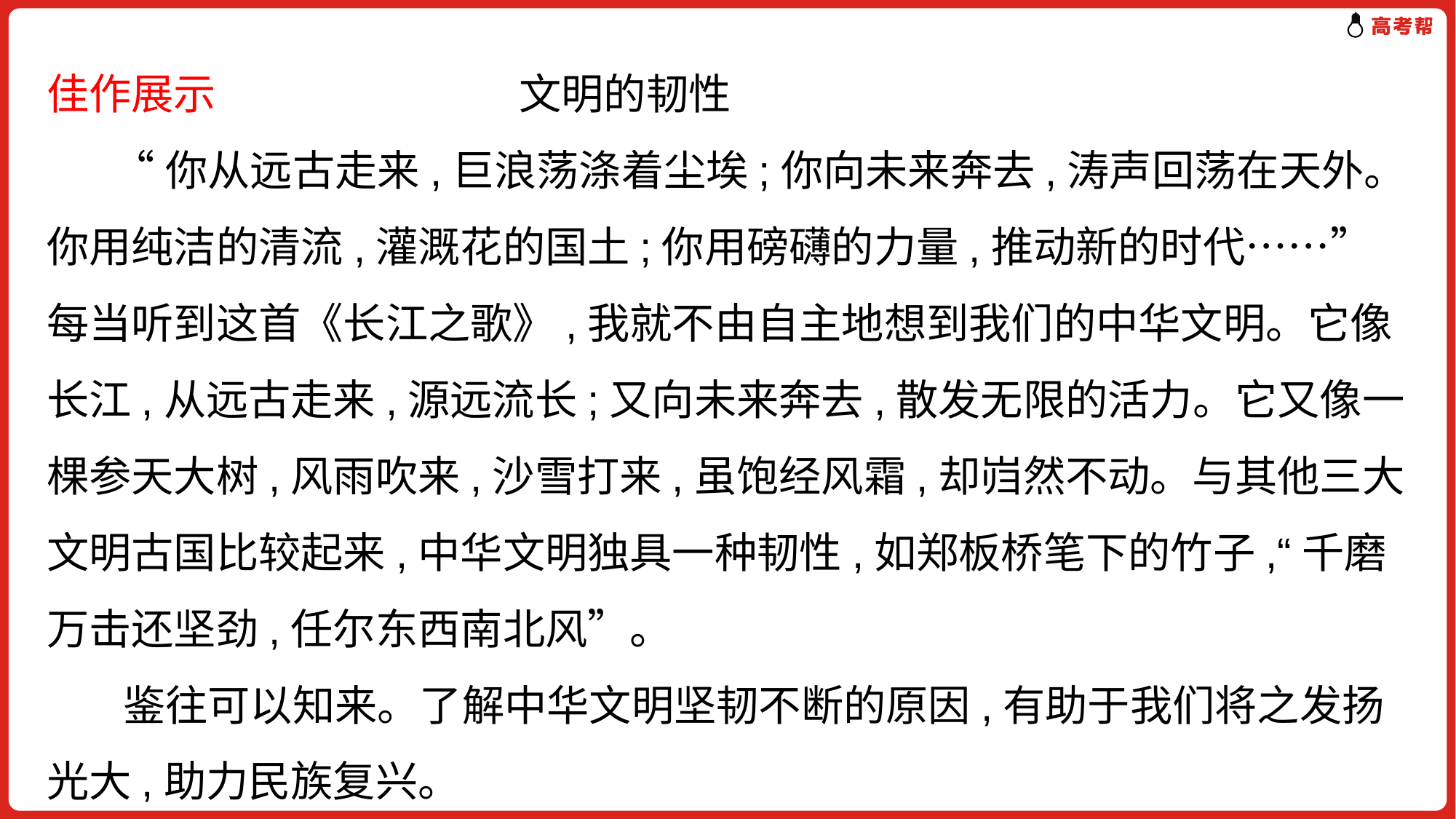

佳作展示                                文明的韧性
       “你从远古走来,巨浪荡涤着尘埃;你向未来奔去,涛声回荡在天外。你用纯洁的清流,灌溉花的国土;你用磅礴的力量,推动新的时代……”每当听到这首《长江之歌》,我就不由自主地想到我们的中华文明。它像长江,从远古走来,源远流长;又向未来奔去,散发无限的活力。它又像一棵参天大树,风雨吹来,沙雪打来,虽饱经风霜,却岿然不动。与其他三大文明古国比较起来,中华文明独具一种韧性,如郑板桥笔下的竹子,“千磨万击还坚劲,任尔东西南北风”。
       鉴往可以知来。了解中华文明坚韧不断的原因,有助于我们将之发扬光大,助力民族复兴。